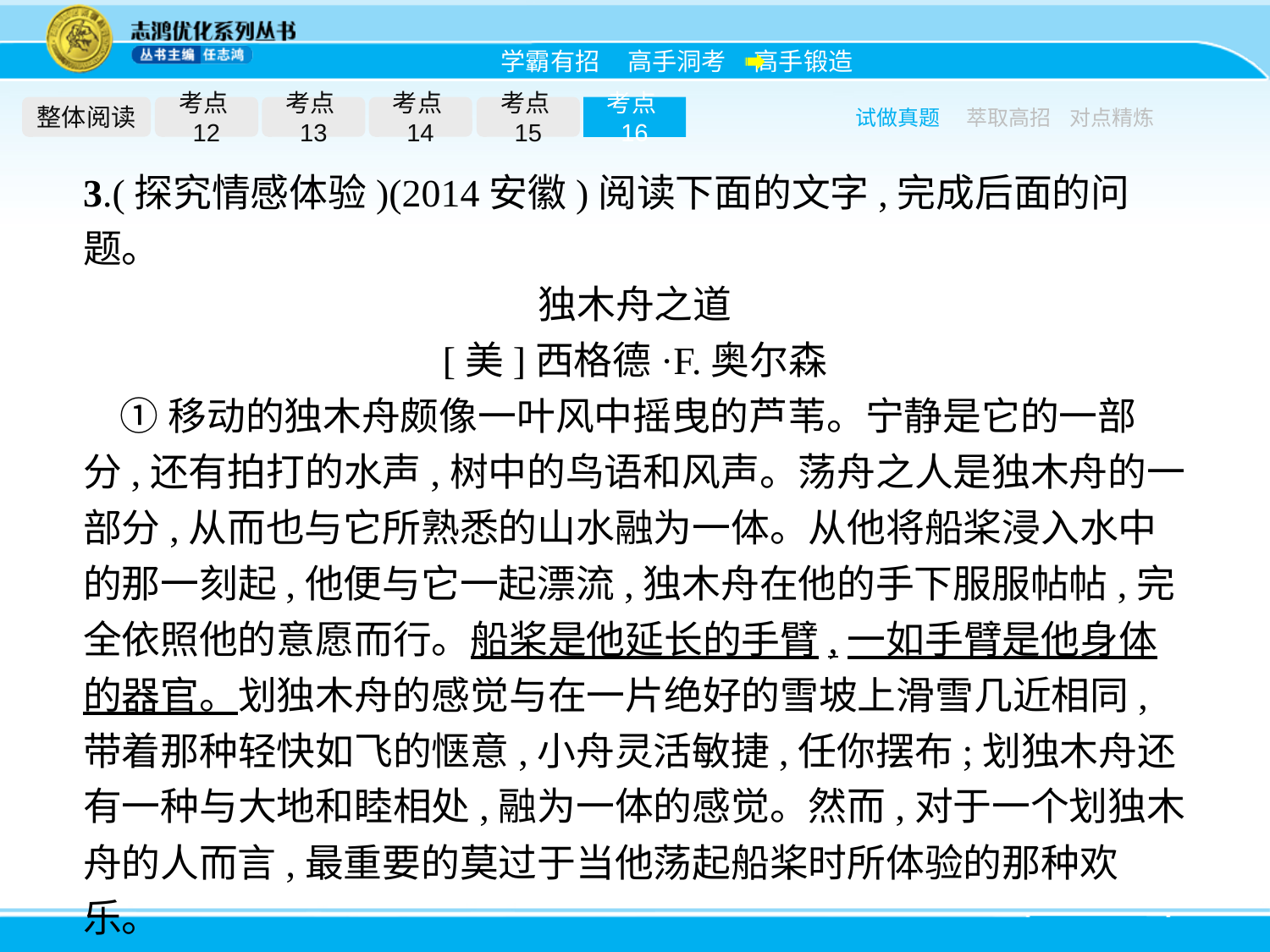

整体阅读
考点12
考点13
考点14
考点15
考点16
试做真题
萃取高招
对点精炼
3.(探究情感体验)(2014安徽)阅读下面的文字,完成后面的问题。
独木舟之道
[美]西格德·F.奥尔森
①移动的独木舟颇像一叶风中摇曳的芦苇。宁静是它的一部分,还有拍打的水声,树中的鸟语和风声。荡舟之人是独木舟的一部分,从而也与它所熟悉的山水融为一体。从他将船桨浸入水中的那一刻起,他便与它一起漂流,独木舟在他的手下服服帖帖,完全依照他的意愿而行。船桨是他延长的手臂,一如手臂是他身体的器官。划独木舟的感觉与在一片绝好的雪坡上滑雪几近相同,带着那种轻快如飞的惬意,小舟灵活敏捷,任你摆布;划独木舟还有一种与大地和睦相处,融为一体的感觉。然而,对于一个划独木舟的人而言,最重要的莫过于当他荡起船桨时所体验的那种欢乐。